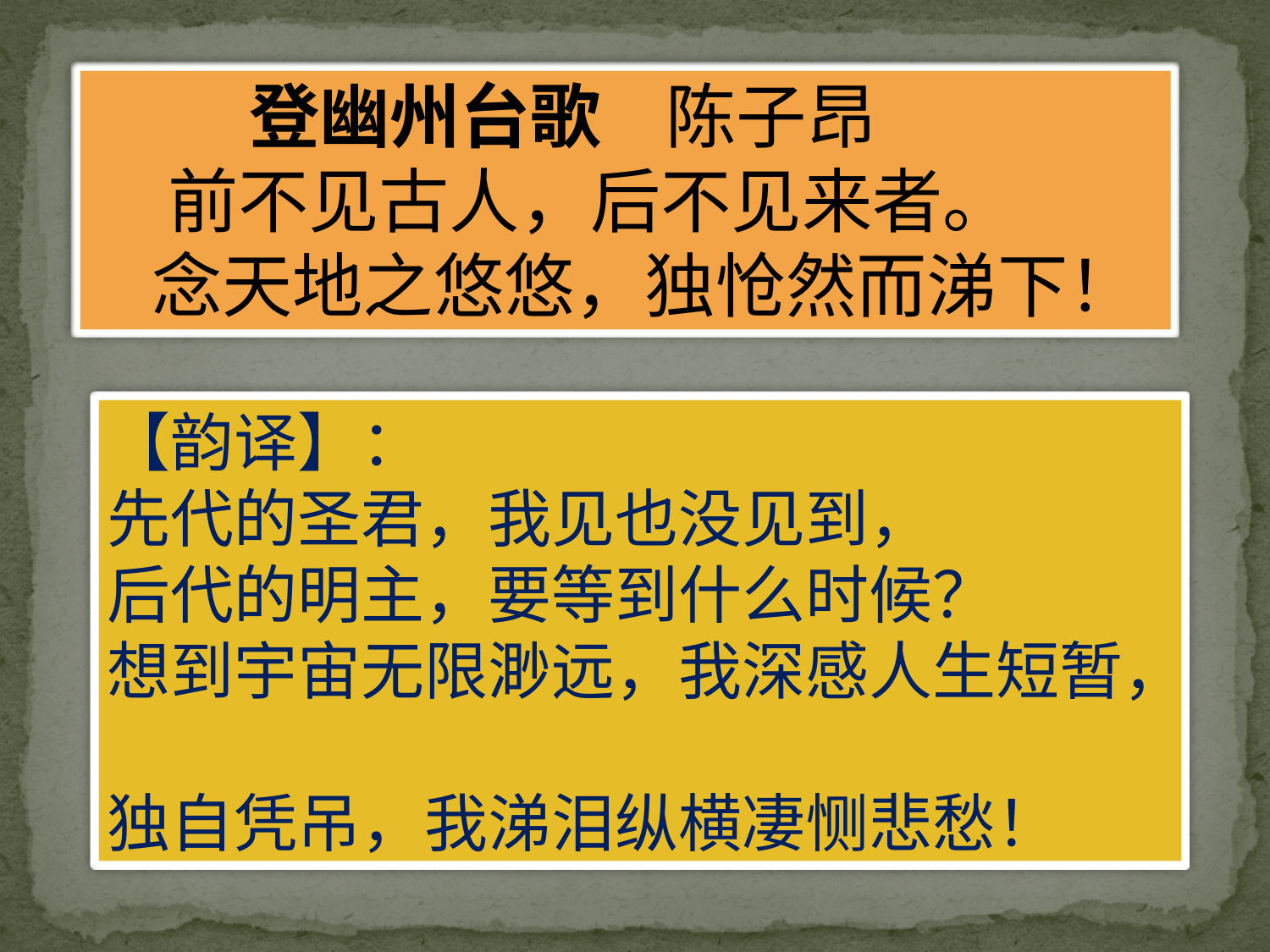

登幽州台歌    陈子昂
    前不见古人，后不见来者。
   念天地之悠悠，独怆然而涕下！
【韵译】：
先代的圣君，我见也没见到，
后代的明主，要等到什么时候？
想到宇宙无限渺远，我深感人生短暂，
独自凭吊，我涕泪纵横凄恻悲愁！